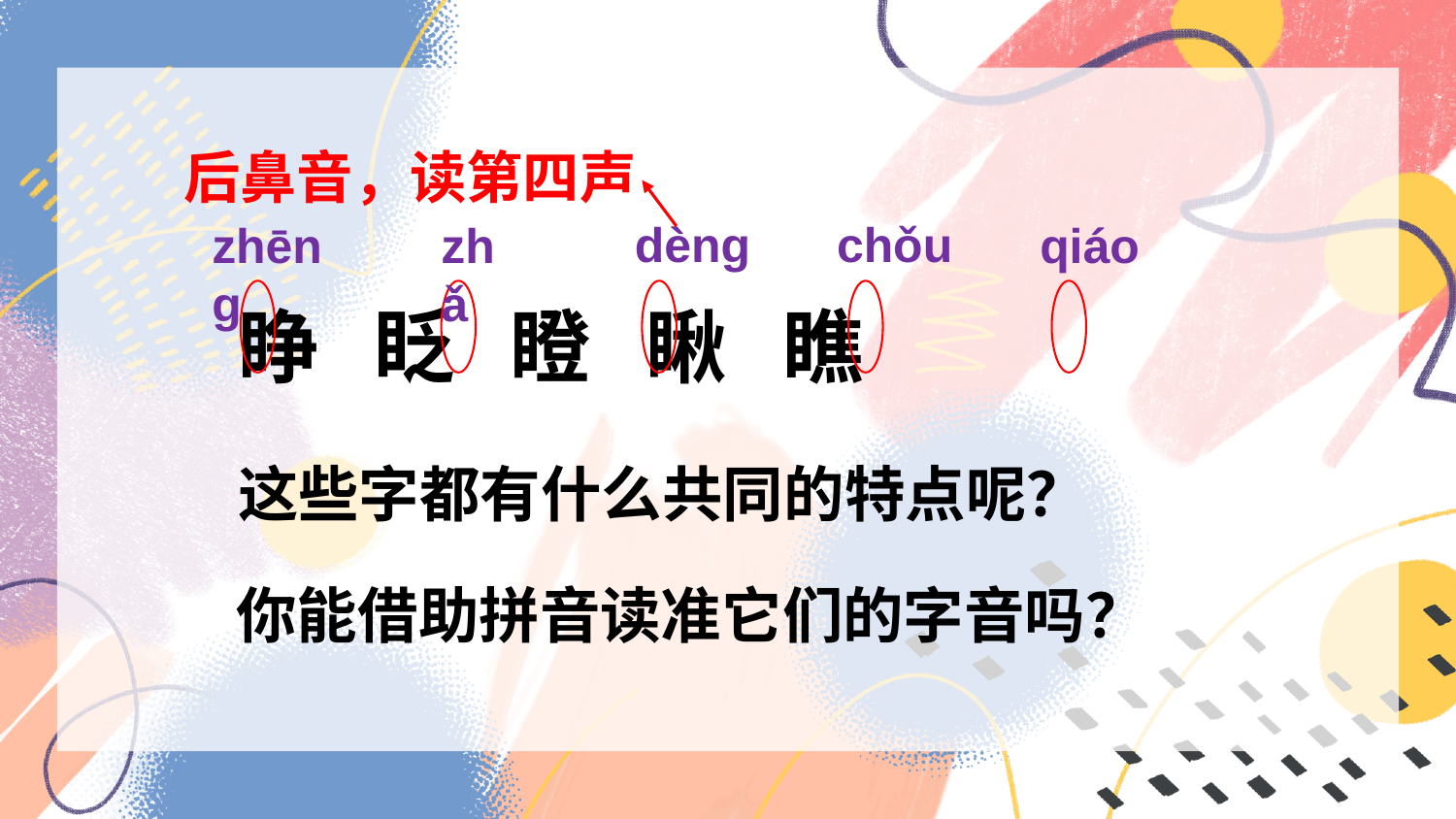

后鼻音，读第四声
chǒu
dènɡ
zhēnɡ
zhǎ
qiáo
睁   眨   瞪   瞅   瞧

这些字都有什么共同的特点呢？
你能借助拼音读准它们的字音吗？